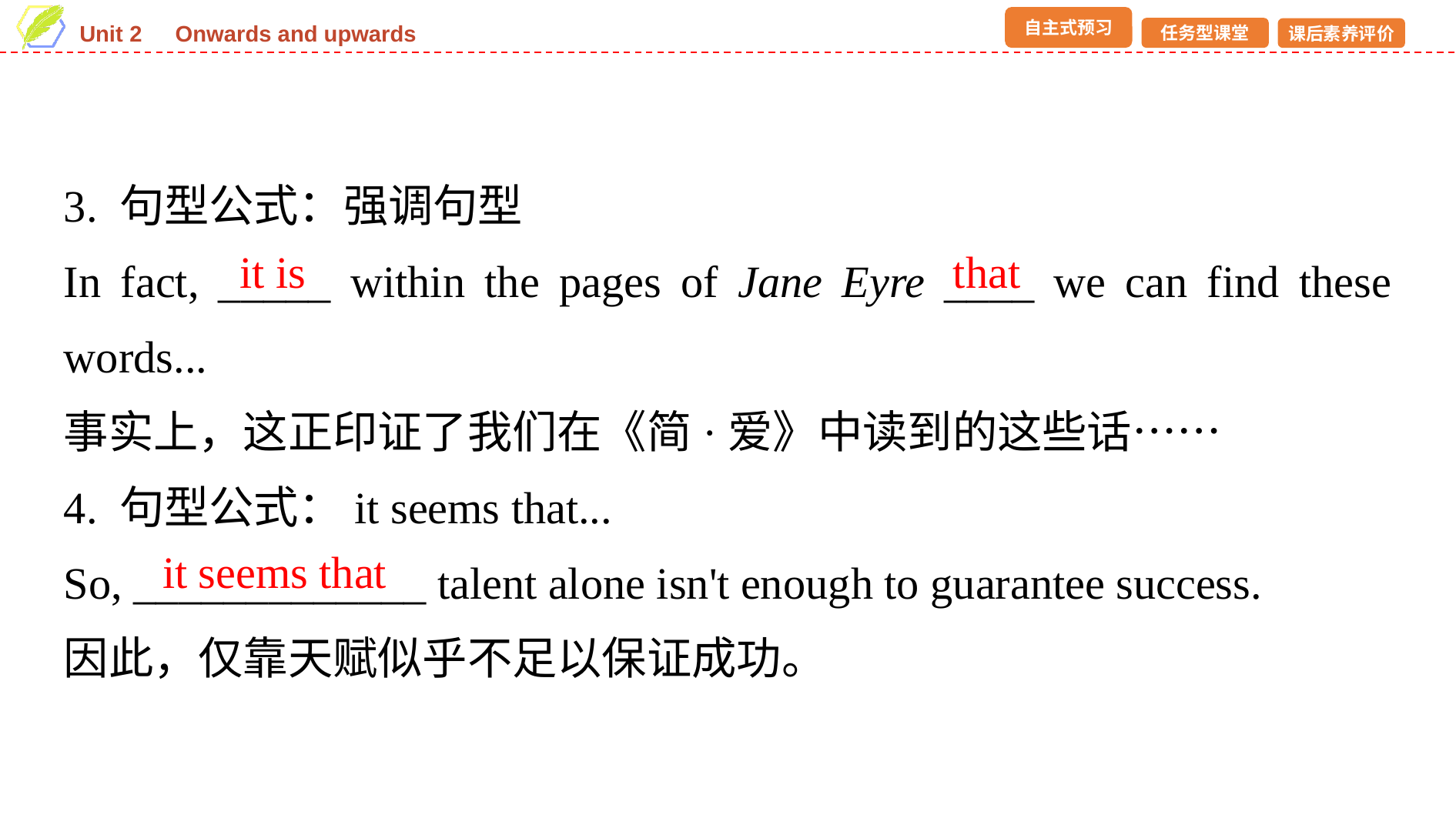

3. 句型公式：强调句型
In fact, _____ within the pages of Jane Eyre ____ we can find these words...
事实上，这正印证了我们在《简·爱》中读到的这些话……
4. 句型公式：it seems that...
So, _____________ talent alone isn't enough to guarantee success.
因此，仅靠天赋似乎不足以保证成功。
it is
that
it seems that